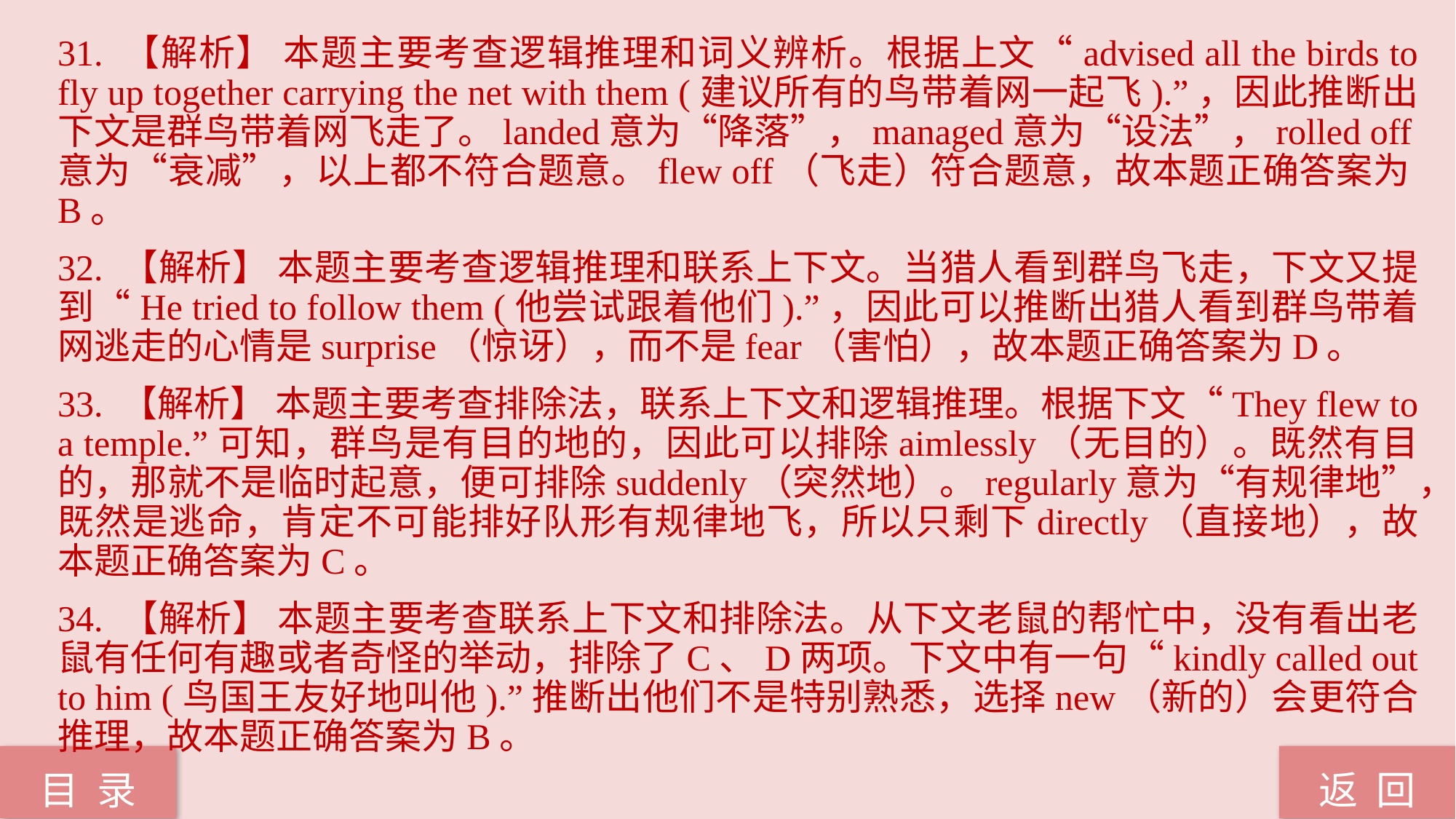

31. 【解析】 本题主要考查逻辑推理和词义辨析。根据上文“advised all the birds to fly up together carrying the net with them (建议所有的鸟带着网一起飞).”，因此推断出下文是群鸟带着网飞走了。landed意为“降落”，managed意为“设法”，rolled off意为“衰减”，以上都不符合题意。flew off（飞走）符合题意，故本题正确答案为B。
32. 【解析】 本题主要考查逻辑推理和联系上下文。当猎人看到群鸟飞走，下文又提到“He tried to follow them (他尝试跟着他们).”，因此可以推断出猎人看到群鸟带着网逃走的心情是surprise（惊讶），而不是fear（害怕），故本题正确答案为D。
33. 【解析】 本题主要考查排除法，联系上下文和逻辑推理。根据下文“They flew to a temple.”可知，群鸟是有目的地的，因此可以排除aimlessly（无目的）。既然有目的，那就不是临时起意，便可排除suddenly（突然地）。regularly意为“有规律地”，既然是逃命，肯定不可能排好队形有规律地飞，所以只剩下directly（直接地），故本题正确答案为C。
34. 【解析】 本题主要考查联系上下文和排除法。从下文老鼠的帮忙中，没有看出老鼠有任何有趣或者奇怪的举动，排除了C、D两项。下文中有一句“kindly called out to him (鸟国王友好地叫他).”推断出他们不是特别熟悉，选择new（新的）会更符合推理，故本题正确答案为B。
返  回